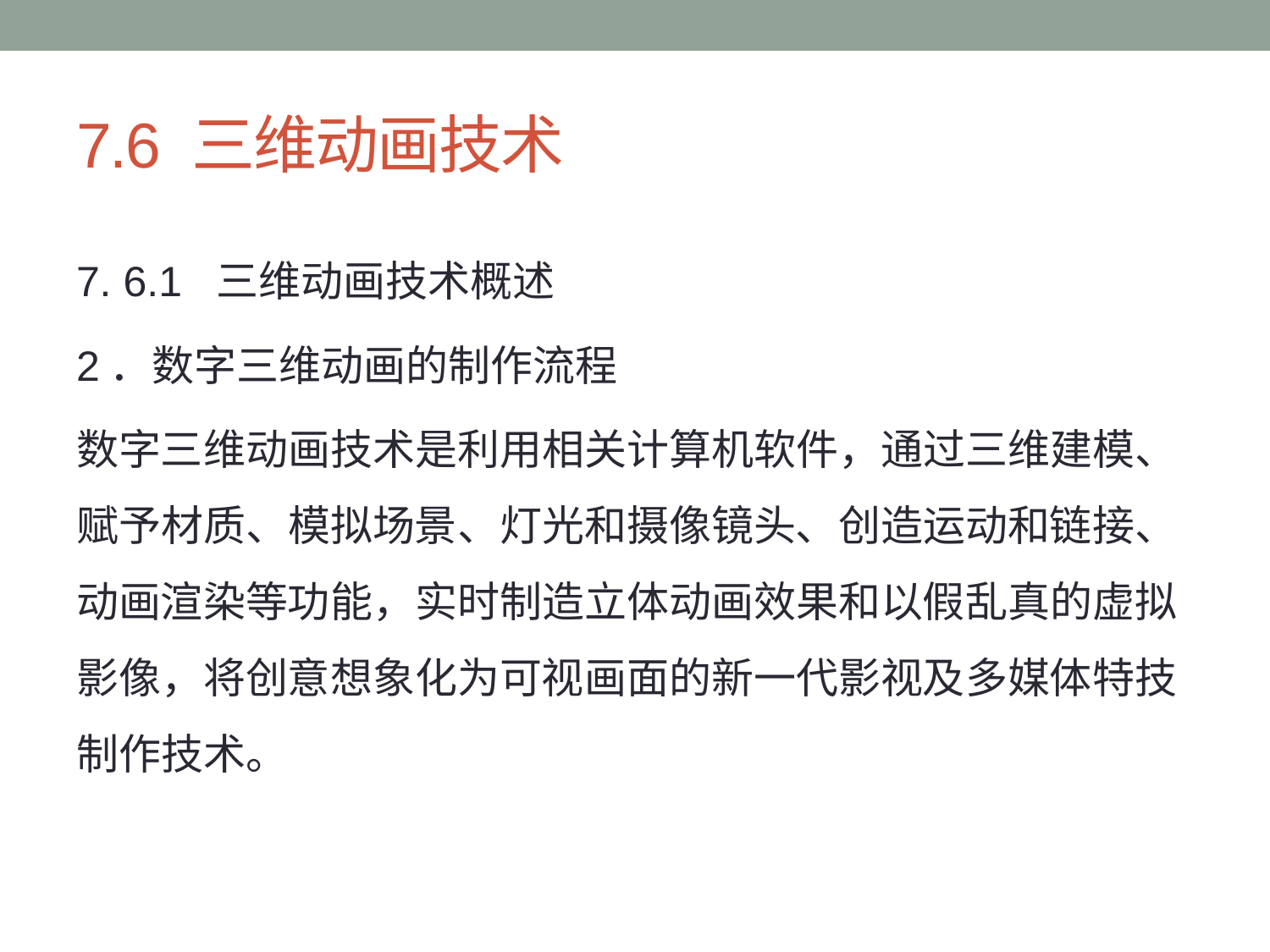

# 7.6 三维动画技术
7. 6.1  三维动画技术概述
2．数字三维动画的制作流程
数字三维动画技术是利用相关计算机软件，通过三维建模、赋予材质、模拟场景、灯光和摄像镜头、创造运动和链接、动画渲染等功能，实时制造立体动画效果和以假乱真的虚拟影像，将创意想象化为可视画面的新一代影视及多媒体特技制作技术。